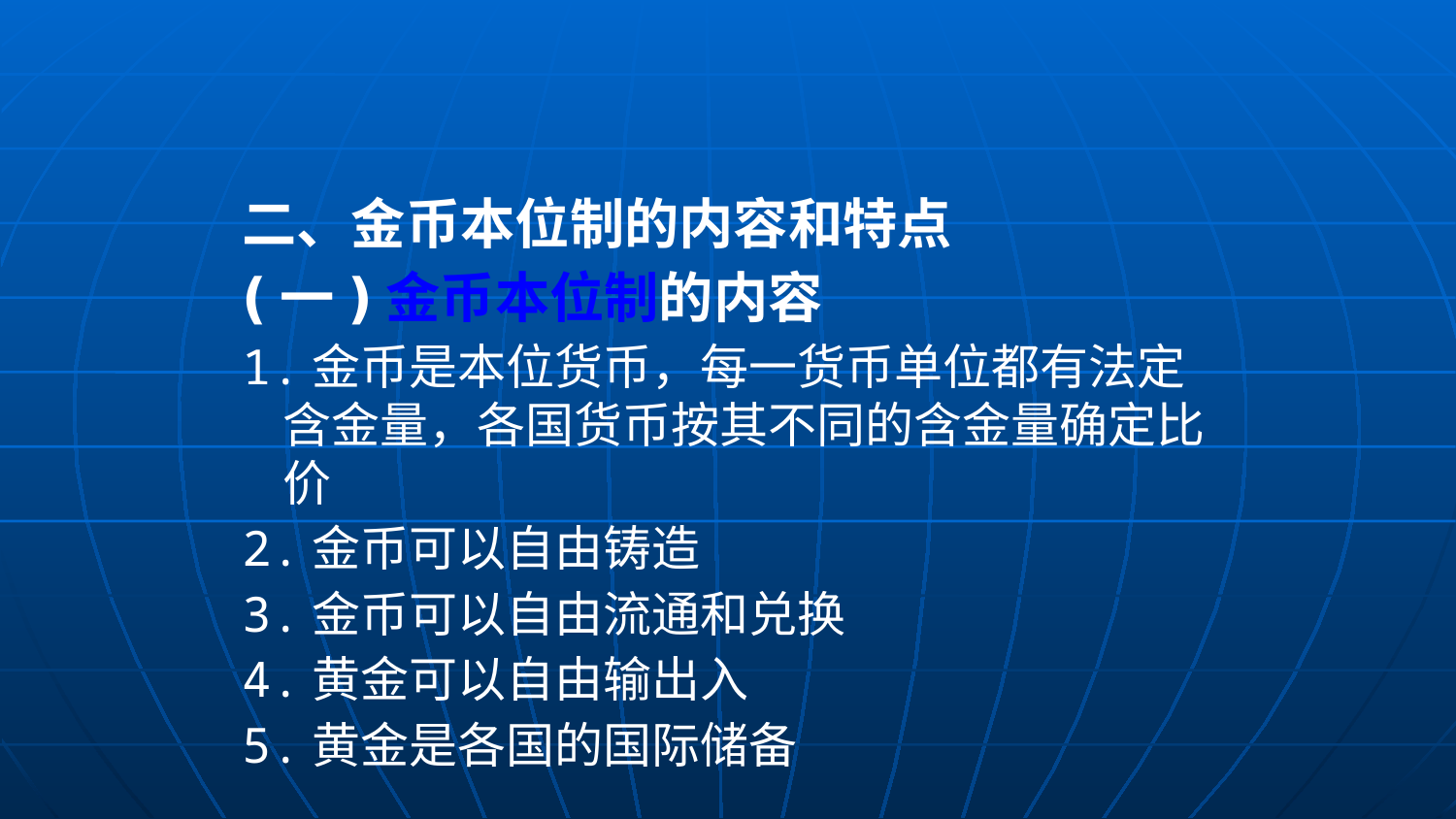

#
二、金币本位制的内容和特点
(一)金币本位制的内容
1.金币是本位货币，每一货币单位都有法定含金量，各国货币按其不同的含金量确定比价
2.金币可以自由铸造
3.金币可以自由流通和兑换
4.黄金可以自由输出入
5.黄金是各国的国际储备